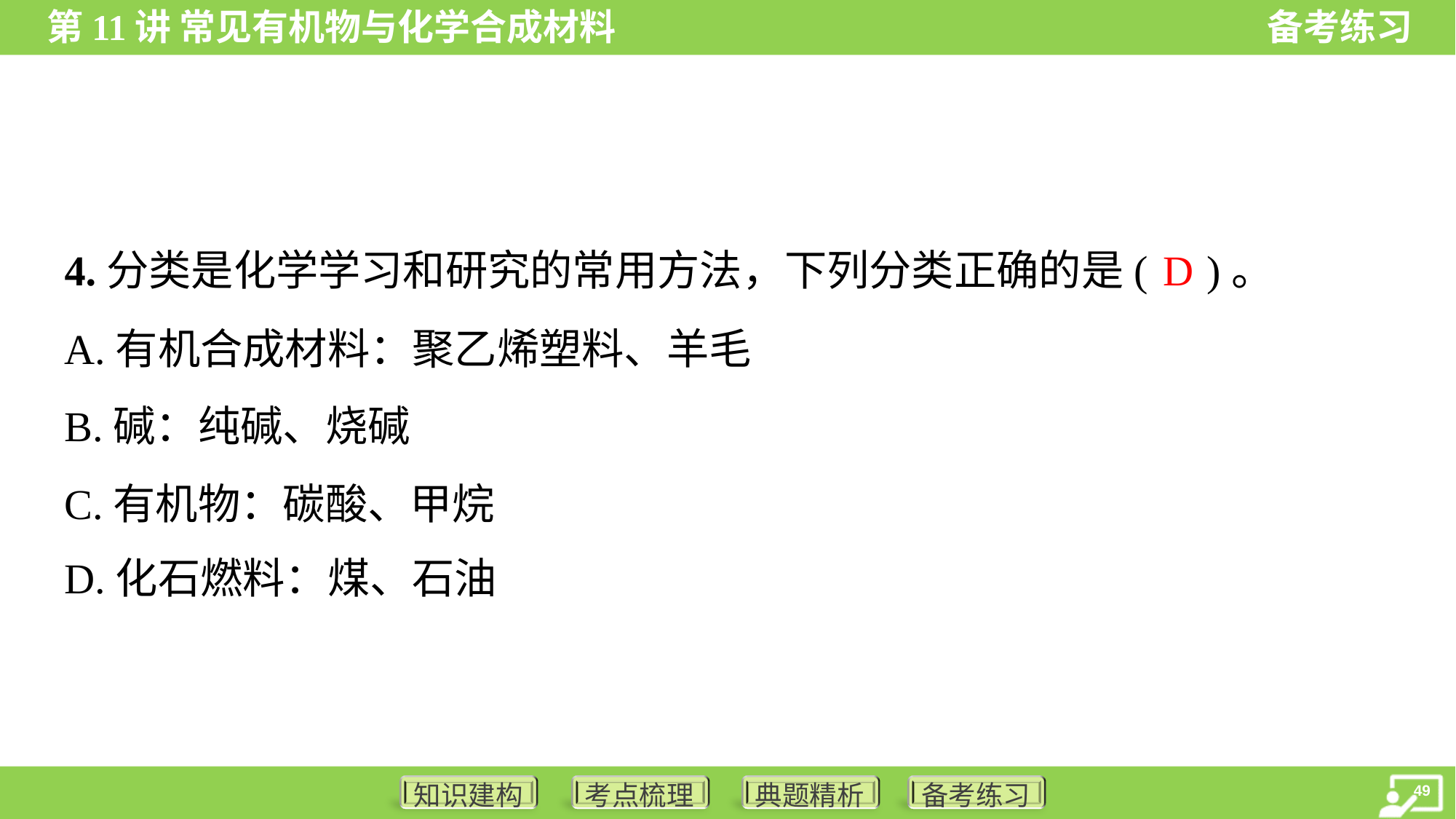

D
4.分类是化学学习和研究的常用方法，下列分类正确的是(     )。
A.有机合成材料：聚乙烯塑料、羊毛
B.碱：纯碱、烧碱
C.有机物：碳酸、甲烷
D.化石燃料：煤、石油